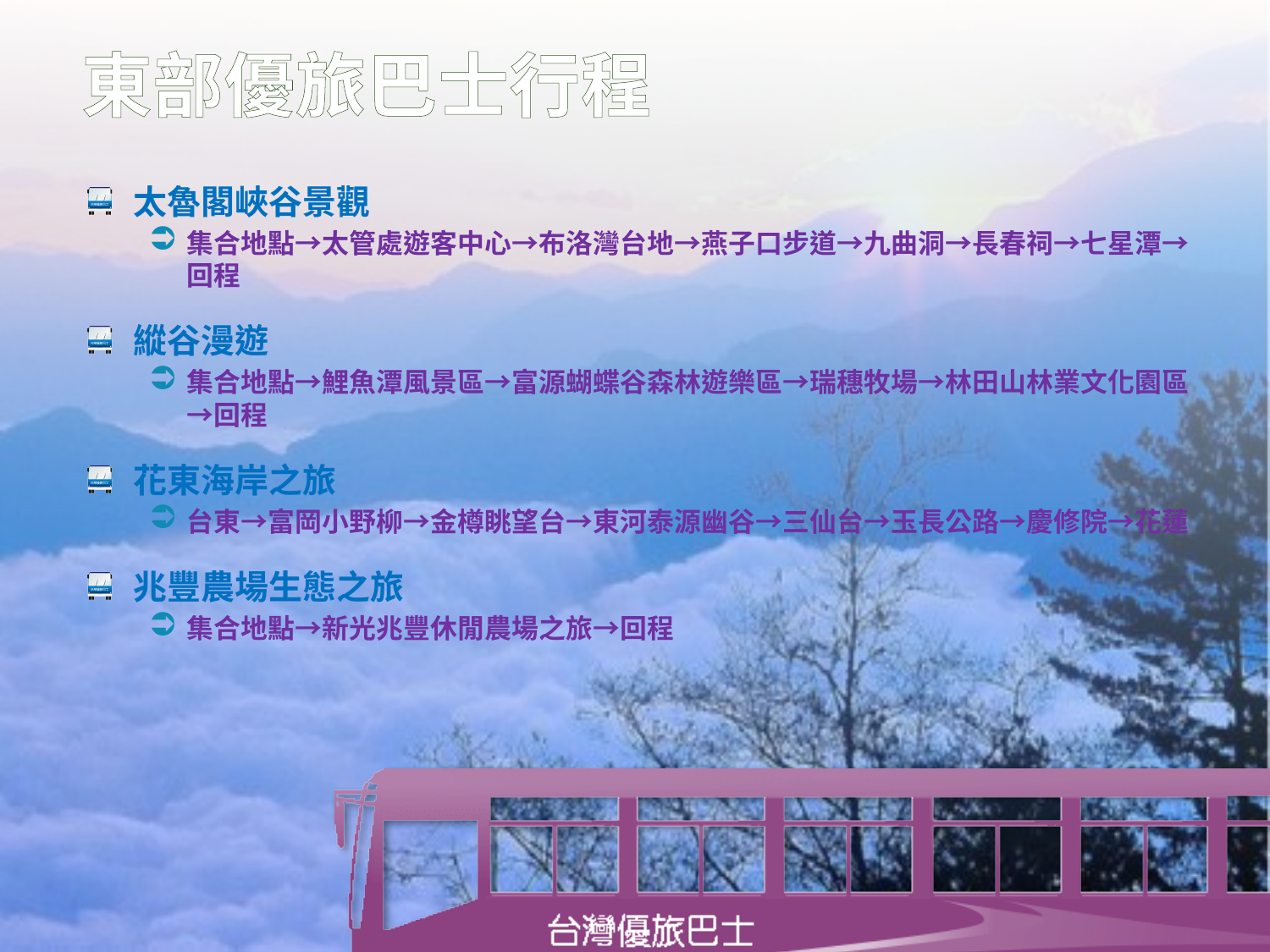

# 東部優旅巴士行程
太魯閣峽谷景觀
集合地點→太管處遊客中心→布洛灣台地→燕子口步道→九曲洞→長春祠→七星潭→回程
縱谷漫遊
集合地點→鯉魚潭風景區→富源蝴蝶谷森林遊樂區→瑞穗牧場→林田山林業文化園區→回程
花東海岸之旅
台東→富岡小野柳→金樽眺望台→東河泰源幽谷→三仙台→玉長公路→慶修院→花蓮
兆豐農場生態之旅
集合地點→新光兆豐休閒農場之旅→回程